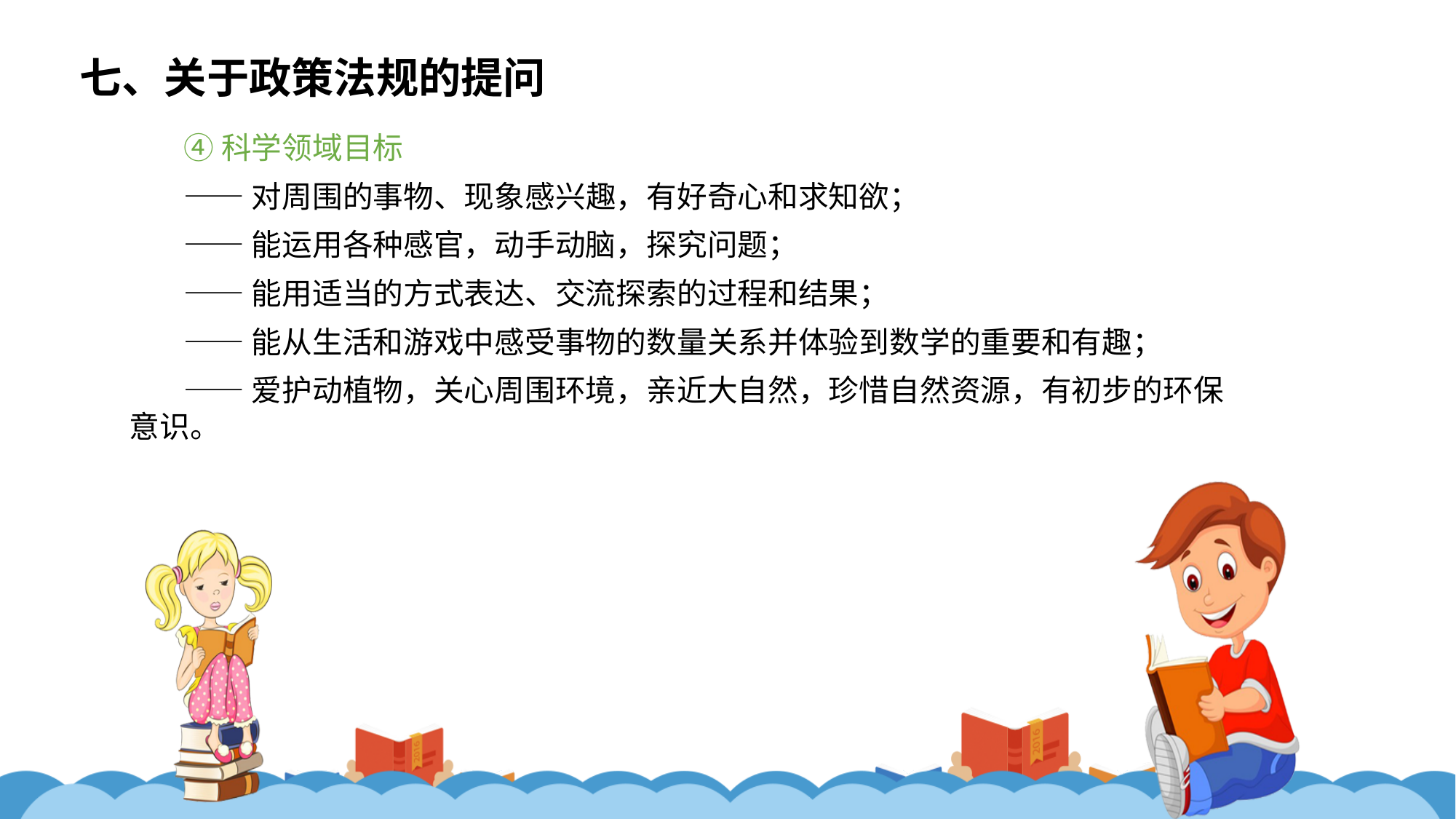

七、关于政策法规的提问
④科学领域目标
——对周围的事物、现象感兴趣，有好奇心和求知欲；
——能运用各种感官，动手动脑，探究问题；
——能用适当的方式表达、交流探索的过程和结果；
——能从生活和游戏中感受事物的数量关系并体验到数学的重要和有趣；
——爱护动植物，关心周围环境，亲近大自然，珍惜自然资源，有初步的环保意识。